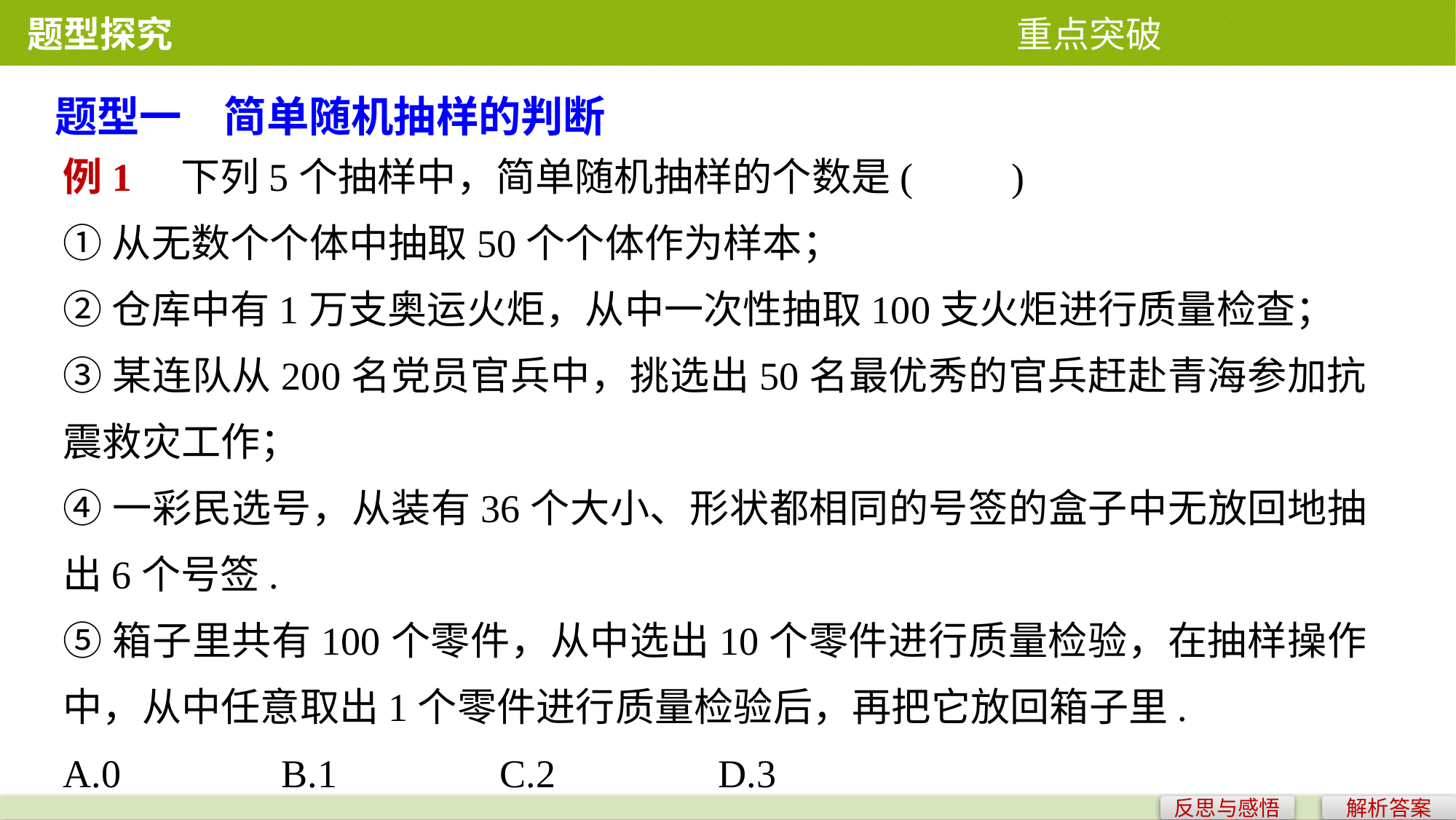

题型探究                                                                                                       重点突破
题型一　简单随机抽样的判断
例1　下列5个抽样中，简单随机抽样的个数是(　　)
①从无数个个体中抽取50个个体作为样本；
②仓库中有1万支奥运火炬，从中一次性抽取100支火炬进行质量检查；
③某连队从200名党员官兵中，挑选出50名最优秀的官兵赶赴青海参加抗震救灾工作；
④一彩民选号，从装有36个大小、形状都相同的号签的盒子中无放回地抽出6个号签.
⑤箱子里共有100个零件，从中选出10个零件进行质量检验，在抽样操作中，从中任意取出1个零件进行质量检验后，再把它放回箱子里.
A.0  		B.1  		C.2  		D.3
反思与感悟
解析答案